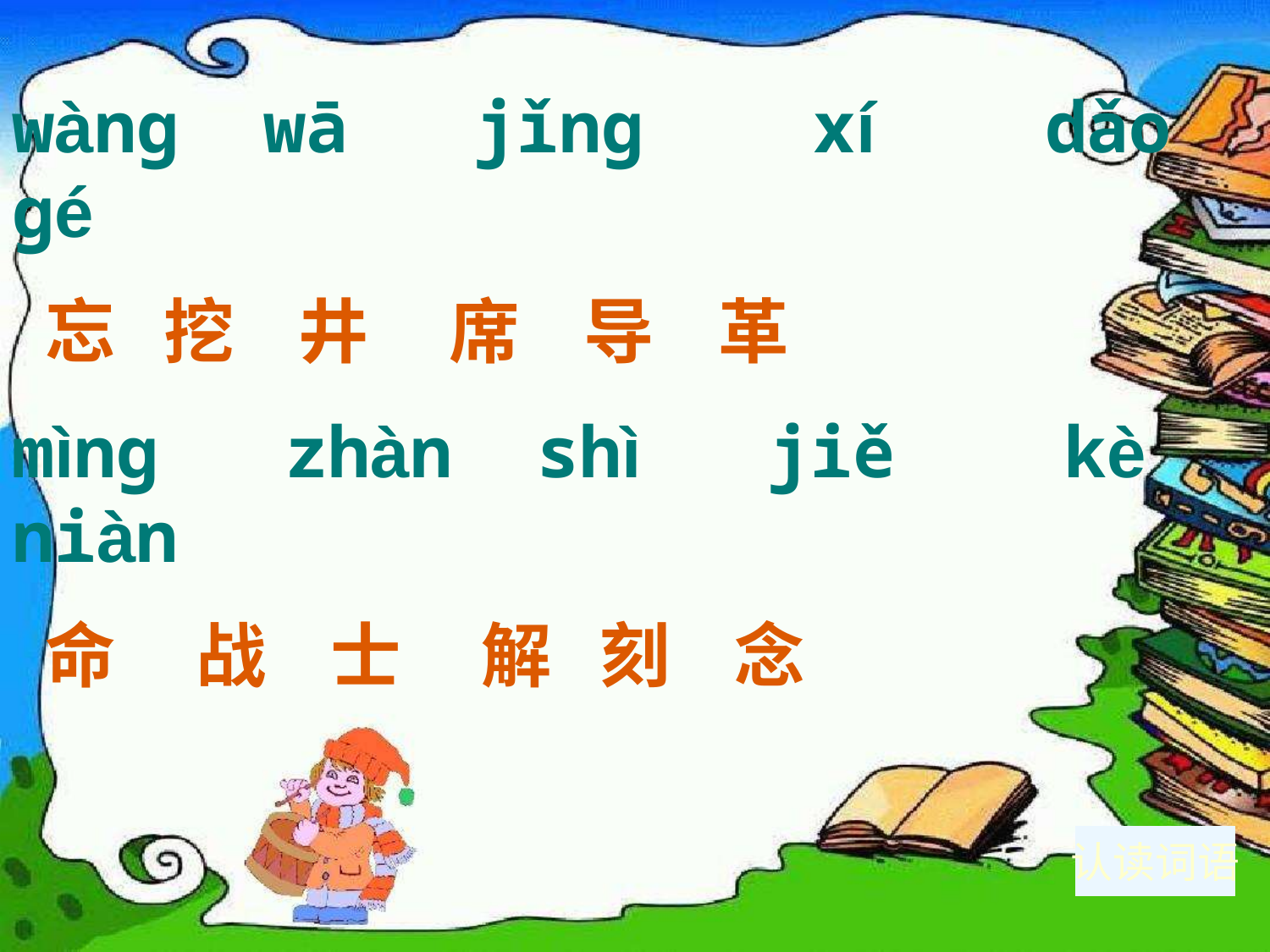

wàng  wā   jǐng    xí    dǎo  gé
 忘   挖    井     席    导    革
mìng   zhàn  shì   jiě    kè niàn
 命     战    士     解   刻    念

认读词语